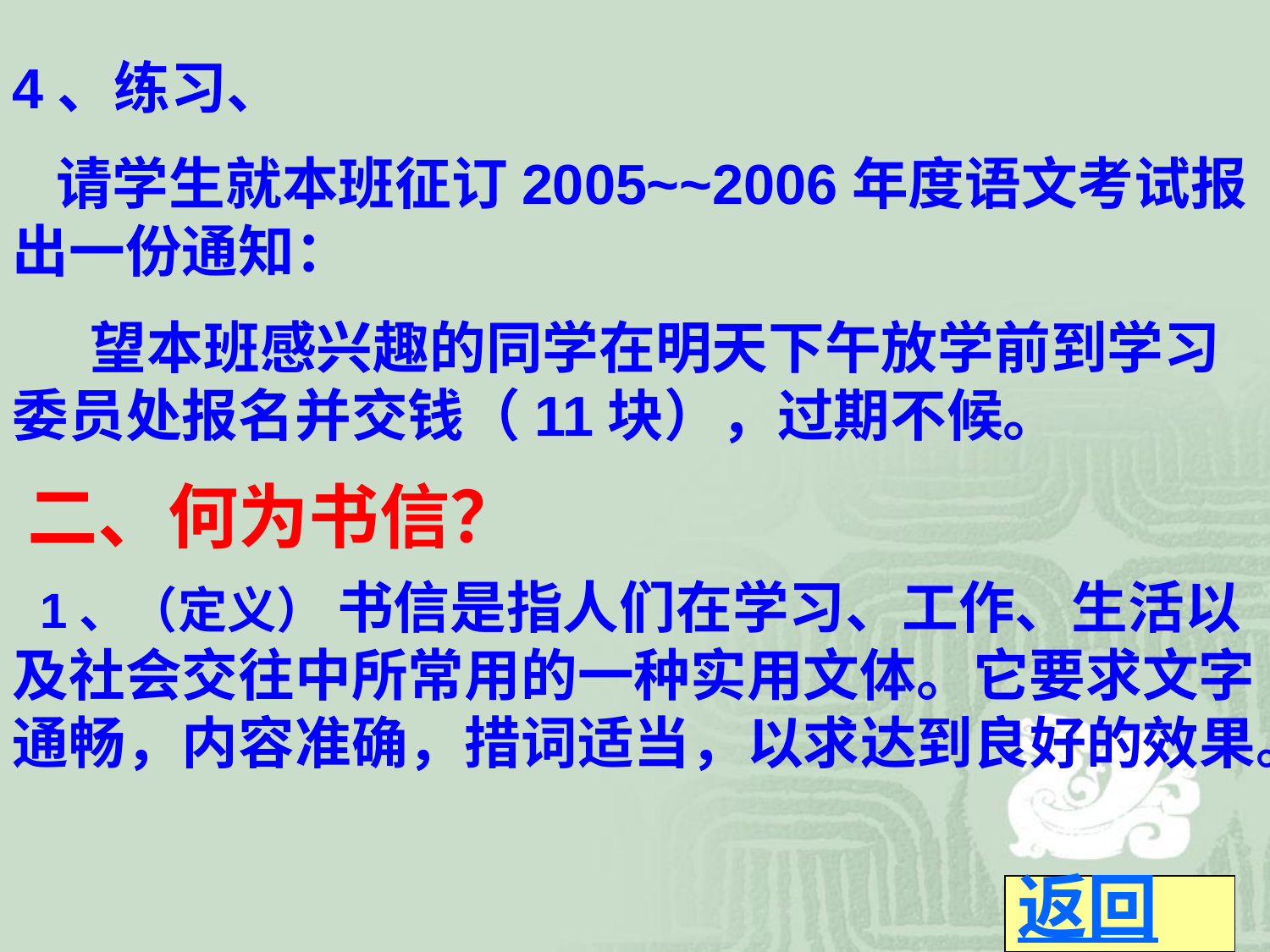

4、练习、
     请学生就本班征订2005~~2006年度语文考试报出一份通知：
     望本班感兴趣的同学在明天下午放学前到学习委员处报名并交钱（11块），过期不候。
 二、何为书信？
  1、（定义） 书信是指人们在学习、工作、生活以及社会交往中所常用的一种实用文体。它要求文字通畅，内容准确，措词适当，以求达到良好的效果。
返回